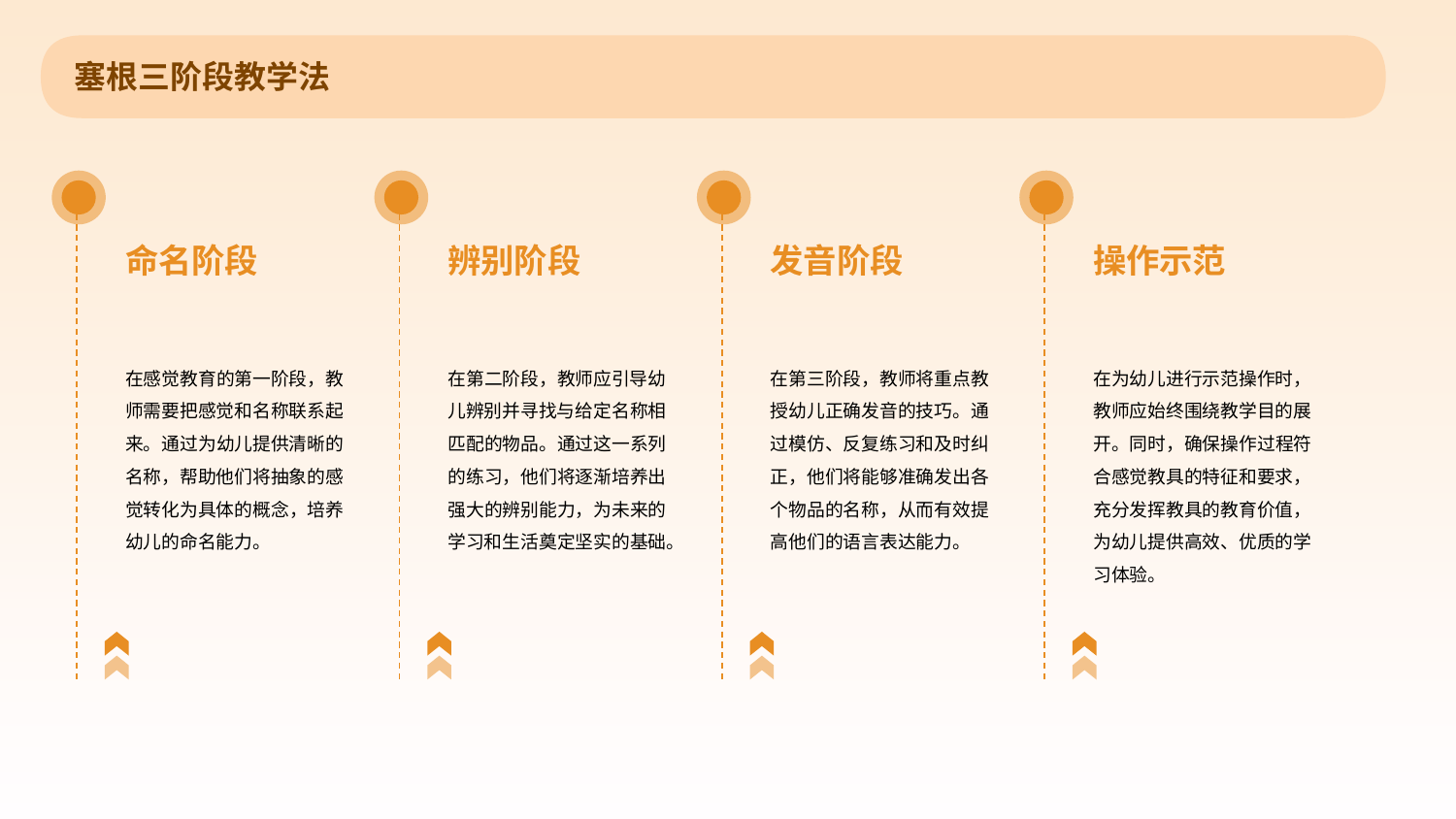

塞根三阶段教学法

命名阶段
辨别阶段
发音阶段
操作示范
在感觉教育的第一阶段，教师需要把感觉和名称联系起来。通过为幼儿提供清晰的名称，帮助他们将抽象的感觉转化为具体的概念，培养幼儿的命名能力。
在第二阶段，教师应引导幼儿辨别并寻找与给定名称相匹配的物品。通过这一系列的练习，他们将逐渐培养出强大的辨别能力，为未来的学习和生活奠定坚实的基础。
在第三阶段，教师将重点教授幼儿正确发音的技巧。通过模仿、反复练习和及时纠正，他们将能够准确发出各个物品的名称，从而有效提高他们的语言表达能力。
在为幼儿进行示范操作时，教师应始终围绕教学目的展开。同时，确保操作过程符合感觉教具的特征和要求，充分发挥教具的教育价值，为幼儿提供高效、优质的学习体验。